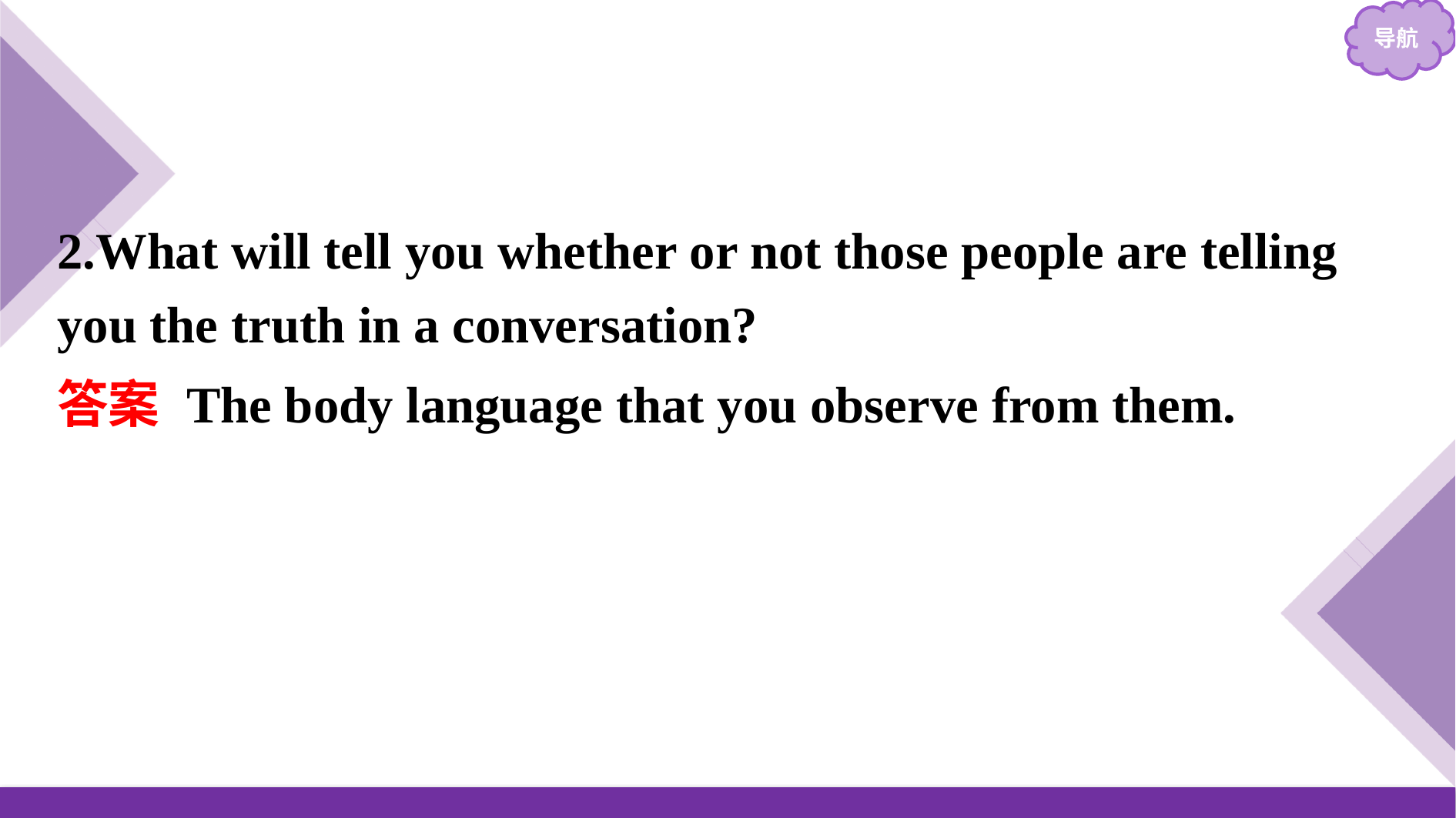

2.What will tell you whether or not those people are telling you the truth in a conversation?
答案 The body language that you observe from them.